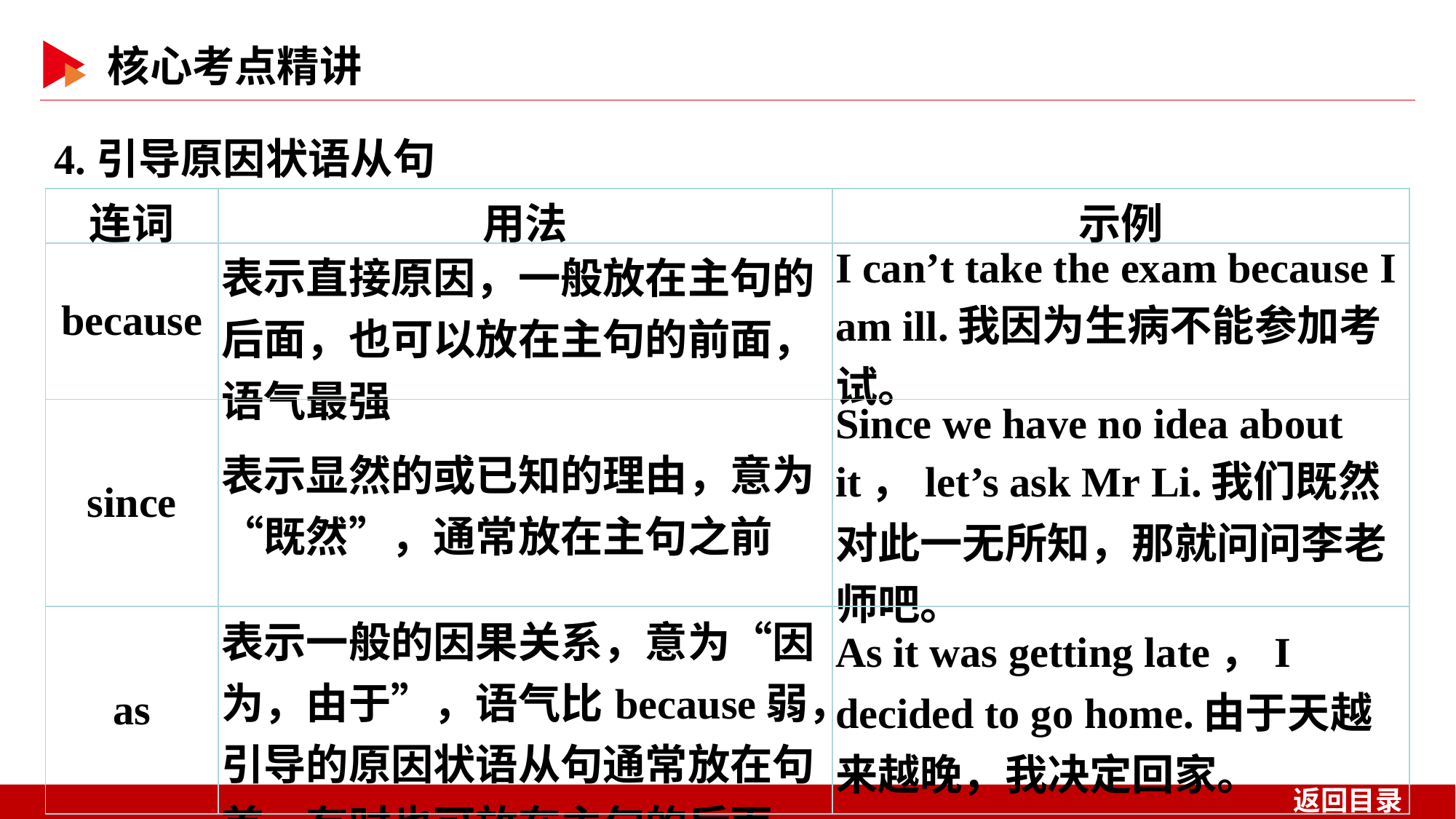

4.引导原因状语从句
| 连词 | 用法 | 示例 |
| --- | --- | --- |
| because | 表示直接原因，一般放在主句的后面，也可以放在主句的前面，语气最强 | I can’t take the exam because I am ill.我因为生病不能参加考试。 |
| since | 表示显然的或已知的理由，意为“既然”，通常放在主句之前 | Since we have no idea about it，let’s ask Mr Li.我们既然对此一无所知，那就问问李老师吧。 |
| as | 表示一般的因果关系，意为“因为，由于”，语气比because弱，引导的原因状语从句通常放在句首，有时也可放在主句的后面 | As it was getting late，I decided to go home.由于天越来越晚，我决定回家。 |